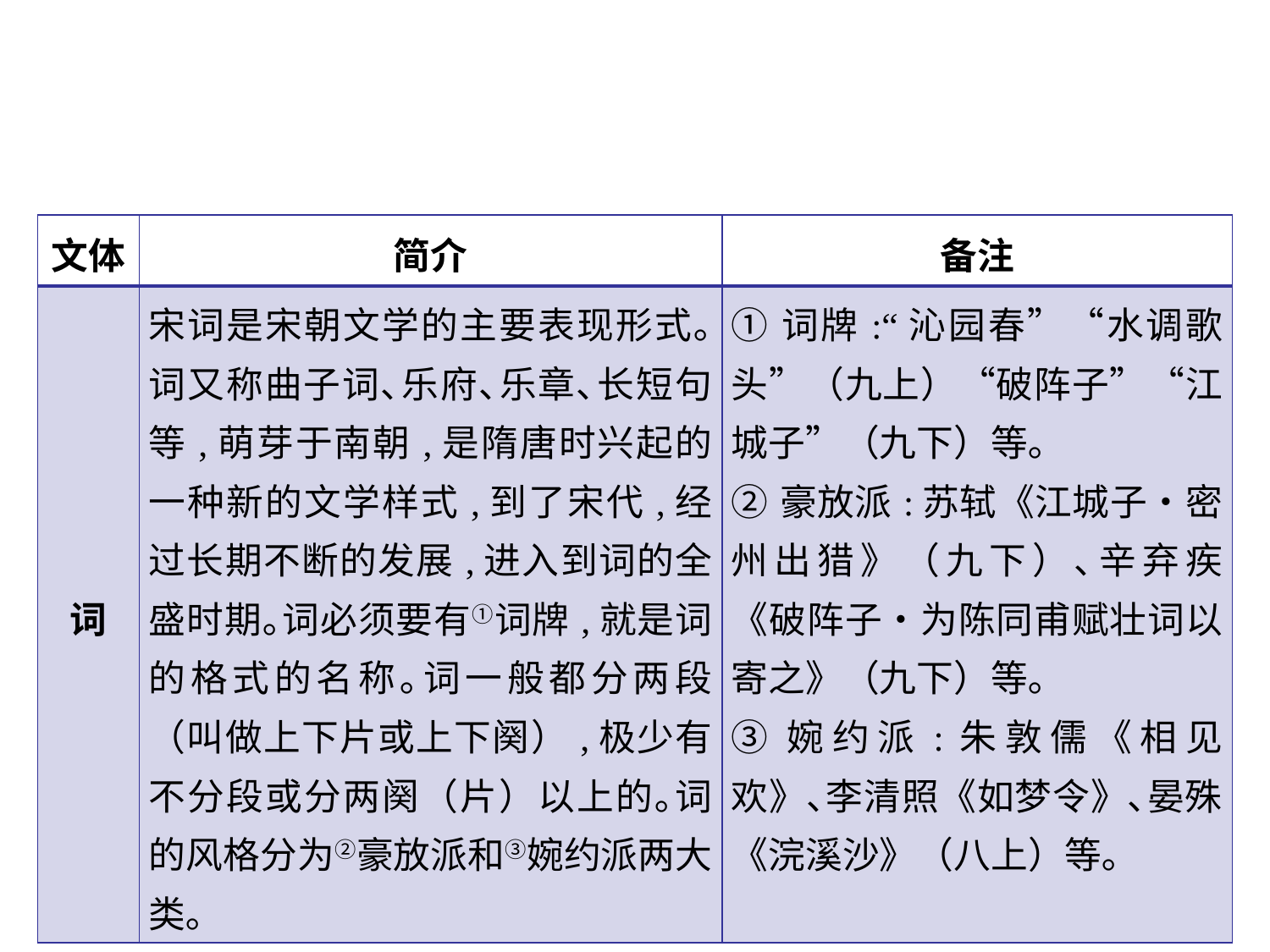

| 文体 | 简介 | 备注 |
| --- | --- | --- |
| 词 | 宋词是宋朝文学的主要表现形式｡词又称曲子词､乐府､乐章､长短句等,萌芽于南朝,是隋唐时兴起的一种新的文学样式,到了宋代,经过长期不断的发展,进入到词的全盛时期｡词必须要有①词牌,就是词的格式的名称｡词一般都分两段（叫做上下片或上下阕）,极少有不分段或分两阕（片）以上的｡词的风格分为②豪放派和③婉约派两大类｡ | ①词牌:“沁园春”“水调歌头”（九上）“破阵子”“江城子”（九下）等｡ ②豪放派:苏轼《江城子•密州出猎》（九下）､辛弃疾《破阵子•为陈同甫赋壮词以寄之》（九下）等｡ ③婉约派:朱敦儒《相见欢》､李清照《如梦令》､晏殊《浣溪沙》（八上）等｡ |